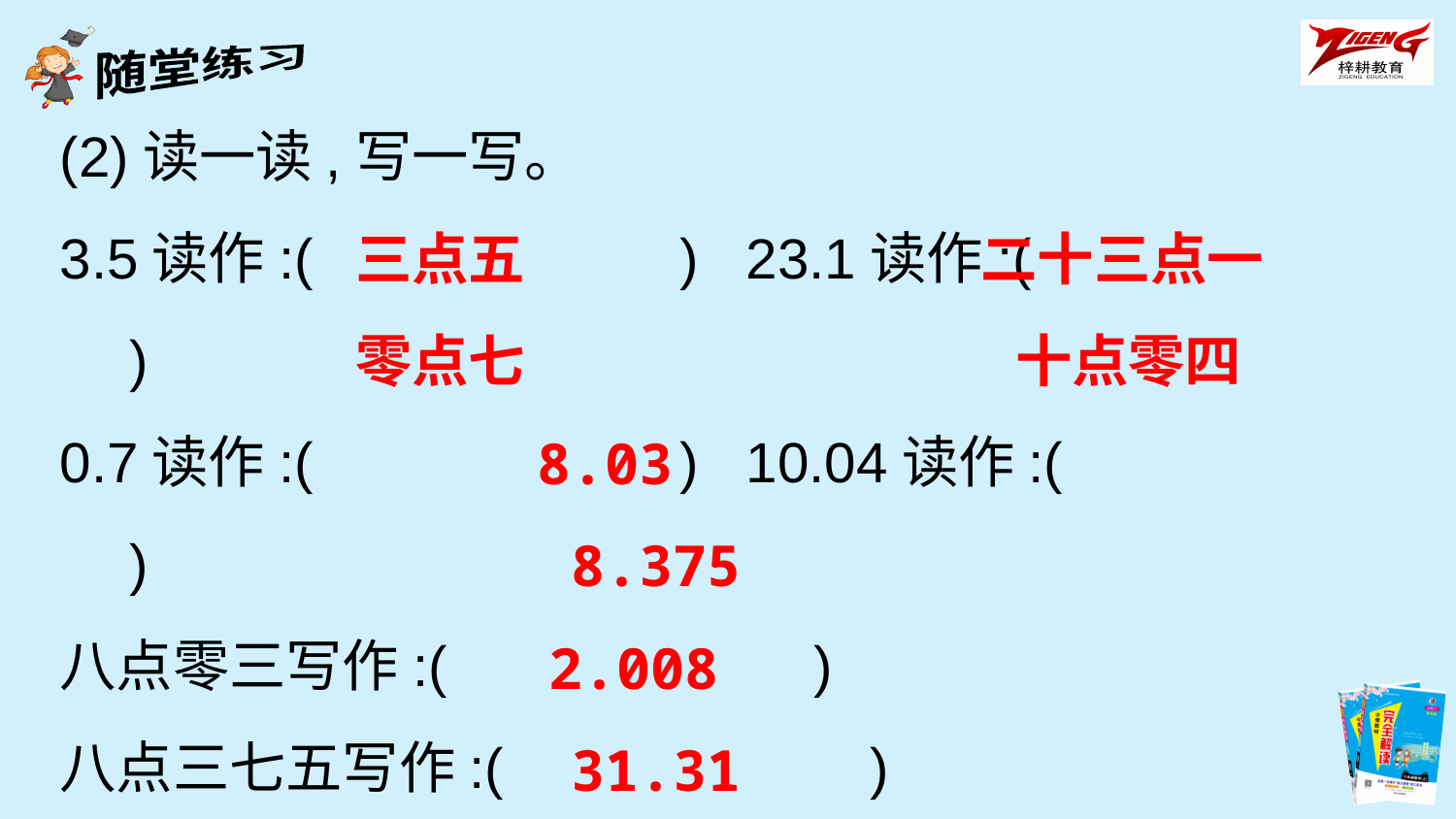

(2)读一读,写一写。
3.5读作:(　　　　　　)   23.1读作:(　　　　　　)
0.7读作:(　　　　　　)   10.04读作:(　　　　　　)
八点零三写作:(　　　　　　)
八点三七五写作:(　　　　　　)
二点零零八写作:(　　　　　　)
三十一点三一写作:(　　　　　　)
三点五
二十三点一
零点七
十点零四
8.03
8.375
2.008
31.31